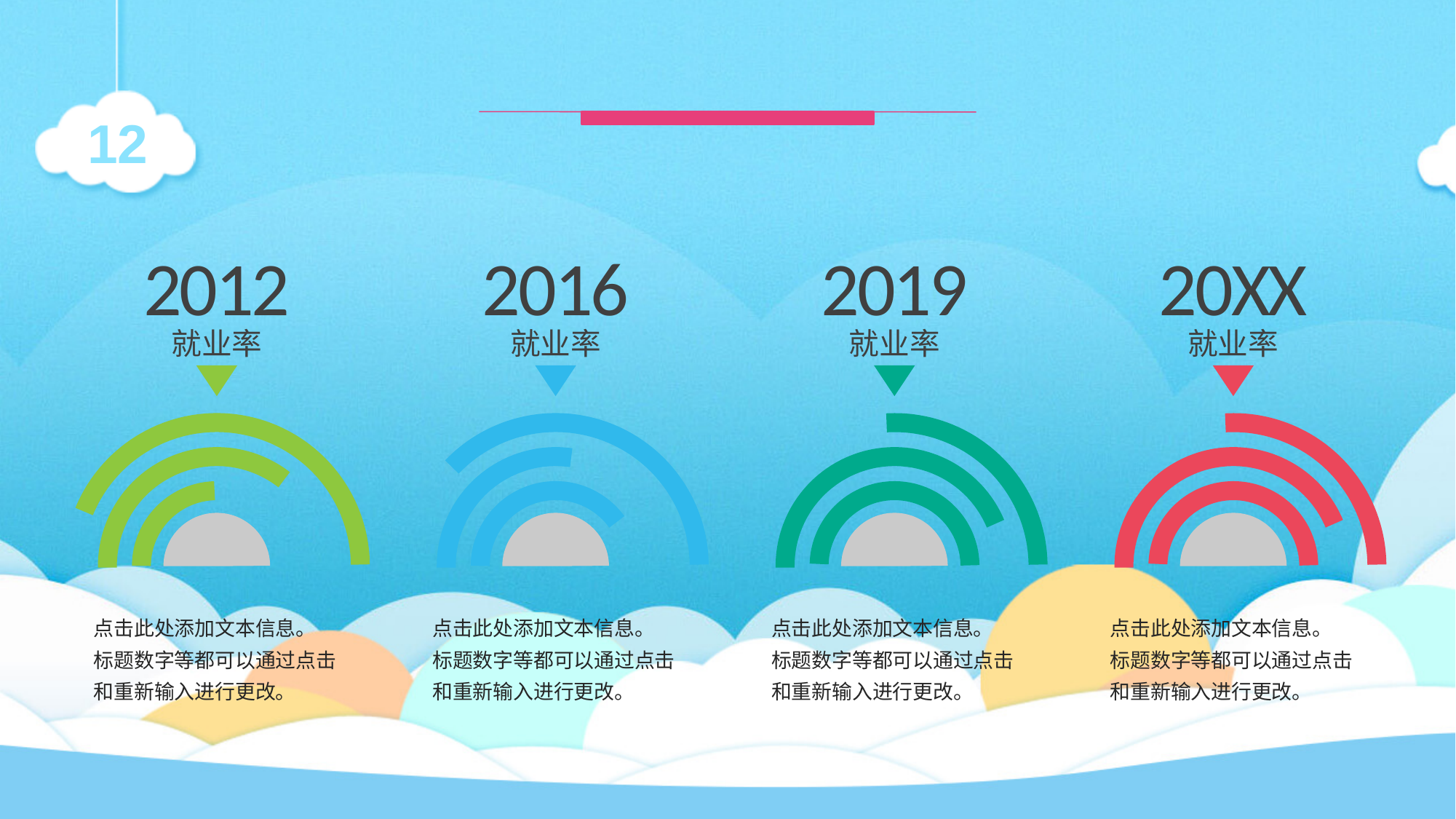

#
2012
就业率

点击此处添加文本信息。
标题数字等都可以通过点击和重新输入进行更改。
2016
就业率

点击此处添加文本信息。
标题数字等都可以通过点击和重新输入进行更改。
2019
就业率

点击此处添加文本信息。
标题数字等都可以通过点击和重新输入进行更改。
20XX
就业率

点击此处添加文本信息。
标题数字等都可以通过点击和重新输入进行更改。